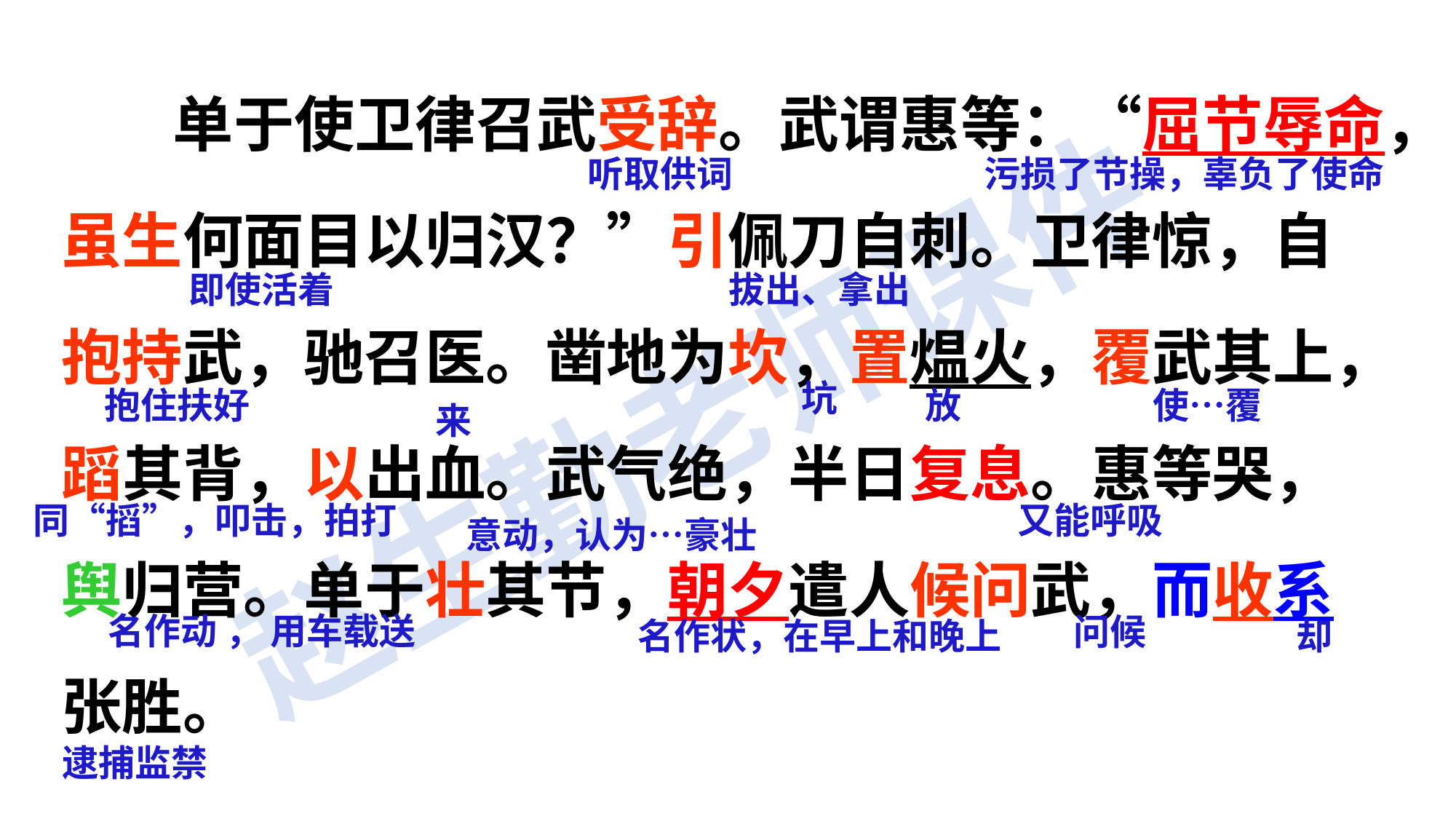

单于使卫律召武受辞。武谓惠等：“屈节辱命，虽生何面目以归汉？”引佩刀自刺。卫律惊，自抱持武，驰召医。凿地为坎，置煴火，覆武其上，蹈其背，以出血。武气绝，半日复息。惠等哭，舆归营。单于壮其节，朝夕遣人候问武，而收系张胜。
听取供词
污损了节操，辜负了使命
即使活着
拔出、拿出
坑
抱住扶好
放
使…覆
来
同“搯”，叩击，拍打
又能呼吸
意动，认为…豪壮
名作动 ， 用车载送
问候
名作状，在早上和晚上
却
逮捕监禁